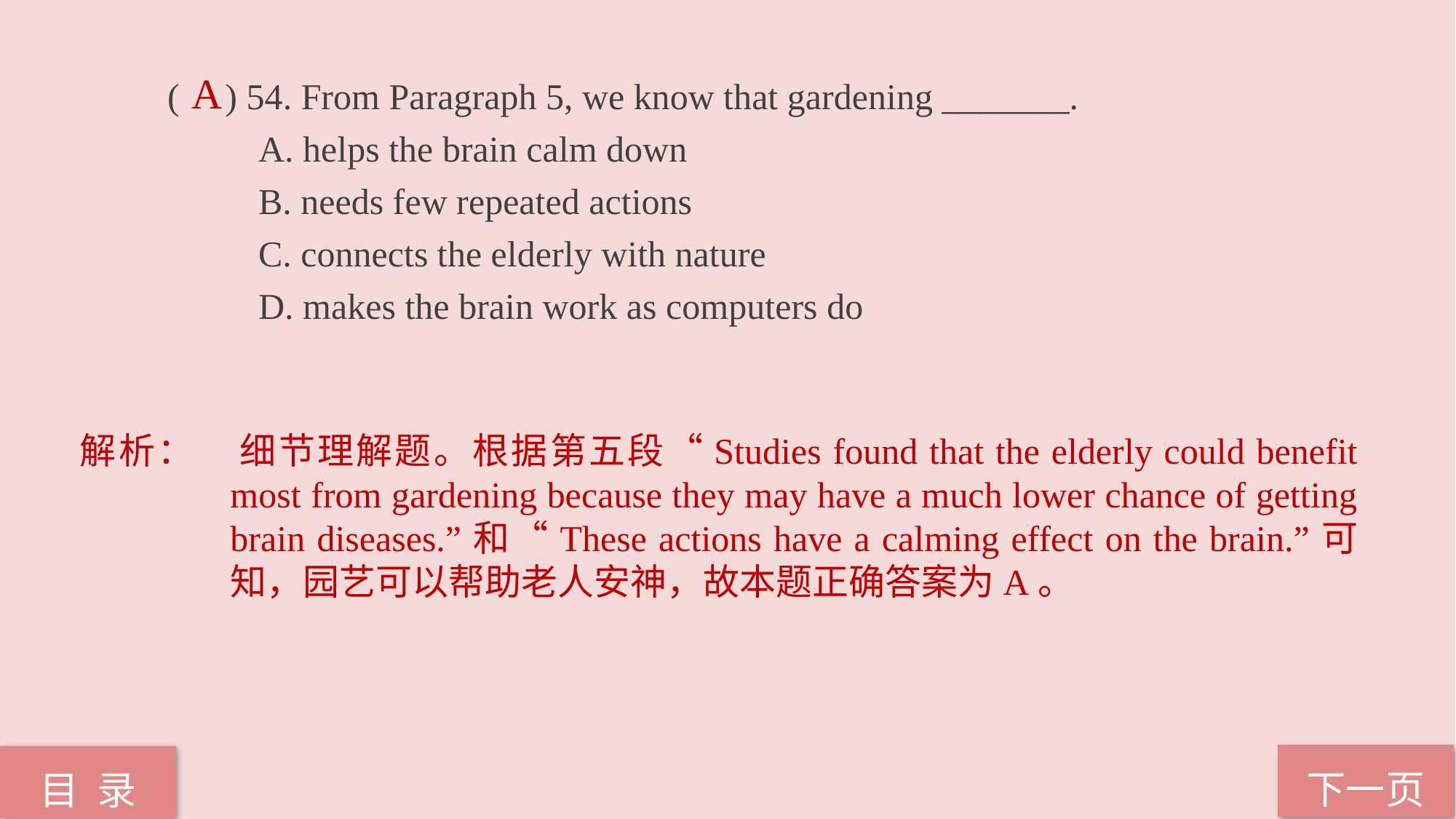

(     ) 54. From Paragraph 5, we know that gardening _______.
          A. helps the brain calm down
          B. needs few repeated actions
          C. connects the elderly with nature
          D. makes the brain work as computers do
A
解析：	细节理解题。根据第五段“Studies found that the elderly could benefit most from gardening because they may have a much lower chance of getting brain diseases.”和“These actions have a calming effect on the brain.”可知，园艺可以帮助老人安神，故本题正确答案为A。